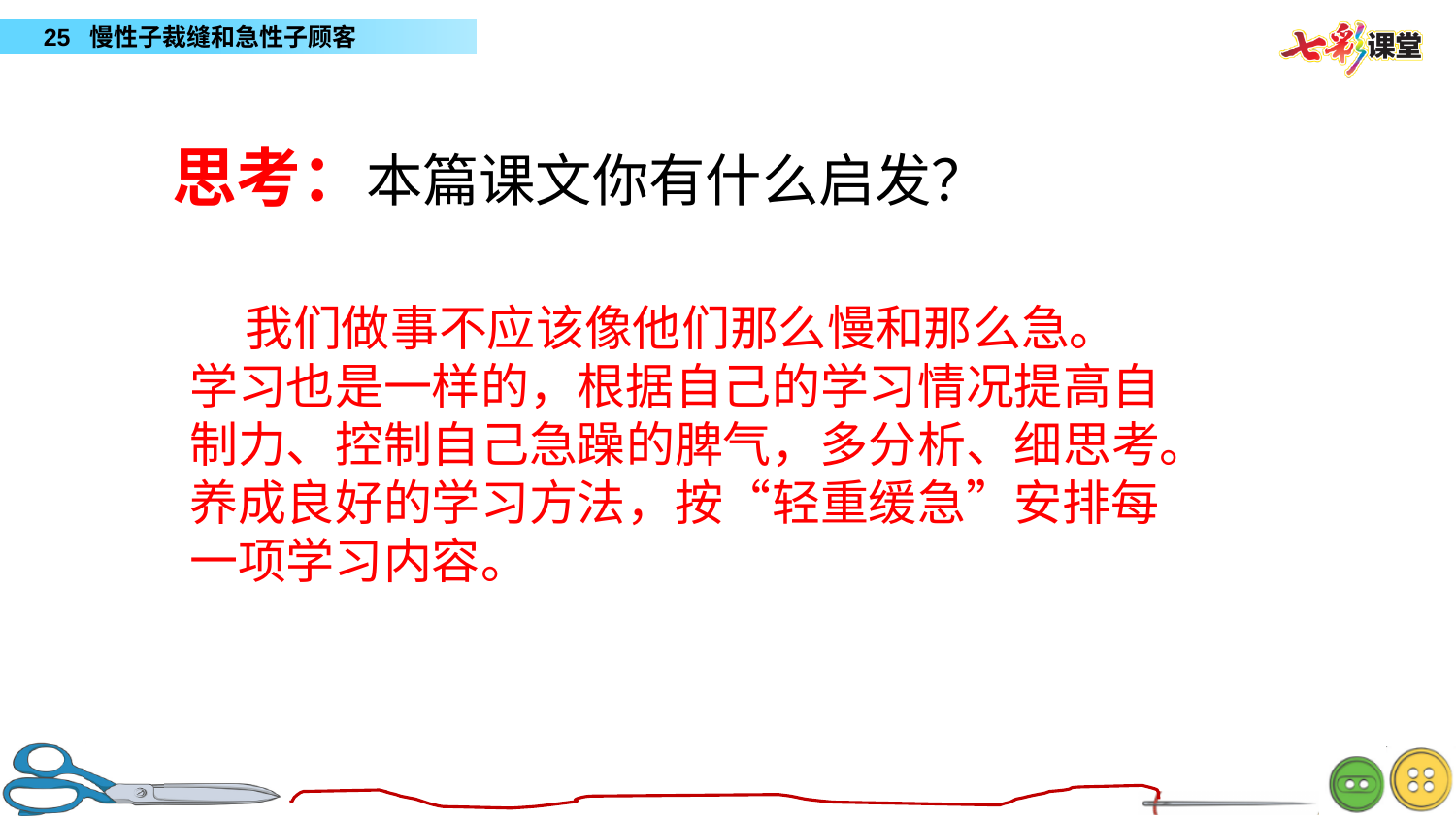

思考：本篇课文你有什么启发？
    我们做事不应该像他们那么慢和那么急。学习也是一样的，根据自己的学习情况提高自制力、控制自己急躁的脾气，多分析、细思考。养成良好的学习方法，按“轻重缓急”安排每一项学习内容。